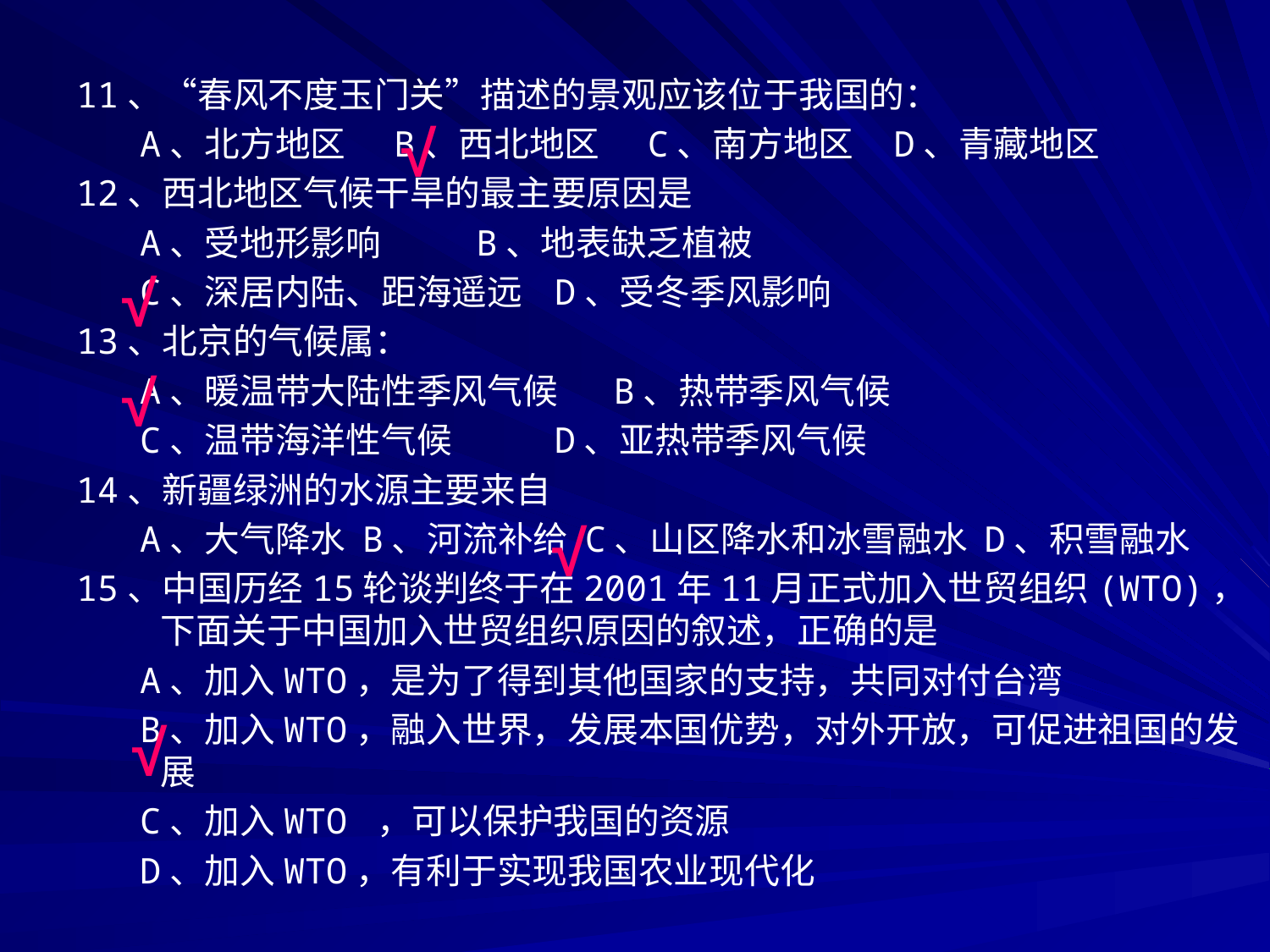

11、“春风不度玉门关”描述的景观应该位于我国的：
   A、北方地区     B、西北地区     C、南方地区    D、青藏地区
12、西北地区气候干旱的最主要原因是
   A、受地形影响           B、地表缺乏植被
   C、深居内陆、距海遥远   D、受冬季风影响
13、北京的气候属：
   A、暖温带大陆性季风气候      B、热带季风气候
   C、温带海洋性气候            D、亚热带季风气候
14、新疆绿洲的水源主要来自
   A、大气降水 B、河流补给 C、山区降水和冰雪融水 D、积雪融水
15、中国历经15轮谈判终于在2001年11月正式加入世贸组织(WTO)，下面关于中国加入世贸组织原因的叙述，正确的是
   A、加入WTO，是为了得到其他国家的支持，共同对付台湾
   B、加入WTO，融入世界，发展本国优势，对外开放，可促进祖国的发展
   C、加入WTO ，可以保护我国的资源
   D、加入WTO，有利于实现我国农业现代化
√
√
√
√
√